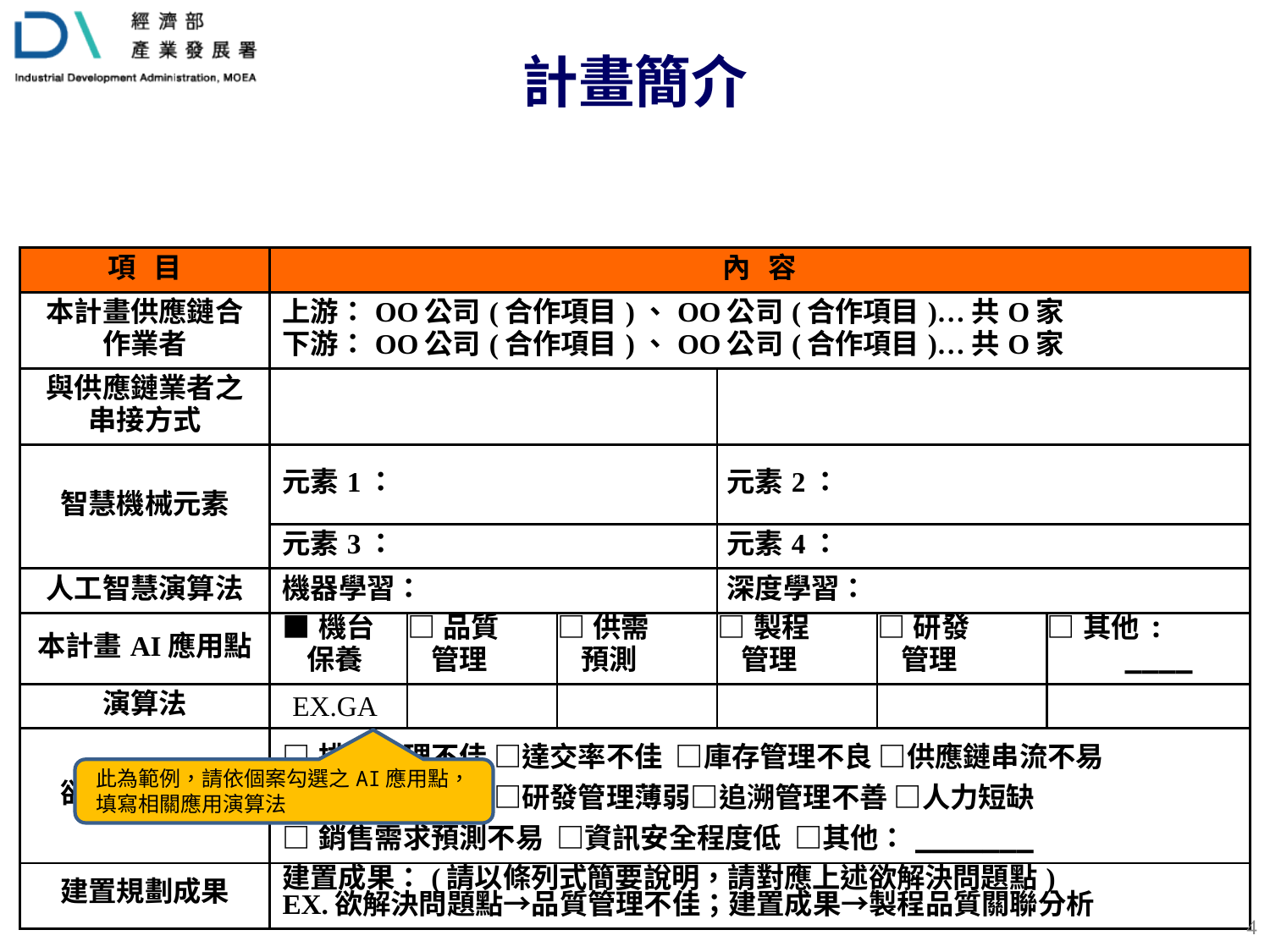

# 計畫簡介
| 項目 | 內容 |  |  |  |  |  |
| --- | --- | --- | --- | --- | --- | --- |
| 本計畫供應鏈合作業者 | 上游：OO公司(合作項目)、OO公司(合作項目)…共O家 下游：OO公司(合作項目)、OO公司(合作項目)…共O家 |  |  |  |  |  |
| 與供應鏈業者之串接方式 |  |  |  |  |  |  |
| 智慧機械元素 | 元素1： |  |  | 元素2： |  |  |
|  | 元素3： |  |  | 元素4： |  |  |
| 人工智慧演算法 | 機器學習： |  |  | 深度學習： |  |  |
| 本計畫AI應用點 | ■機台 保養 | □品質 管理 | □供需 預測 | □製程 管理 | □研發 管理 | □其他: \_\_\_\_ |
| 演算法 | EX.GA |  |  |  |  |  |
| 欲解決問題點 | □排程管理不佳 □達交率不佳 □庫存管理不良 □供應鏈串流不易 □品質管理不佳 □研發管理薄弱□追溯管理不善 □人力短缺 □銷售需求預測不易 □資訊安全程度低 □其他：\_\_\_\_\_\_\_ |  |  |  |  |  |
| 建置規劃成果 | 建置成果：(請以條列式簡要說明，請對應上述欲解決問題點) EX.欲解決問題點→品質管理不佳；建置成果→製程品質關聯分析 |  |  |  |  |  |

此為範例，請依個案勾選之AI應用點，填寫相關應用演算法
4